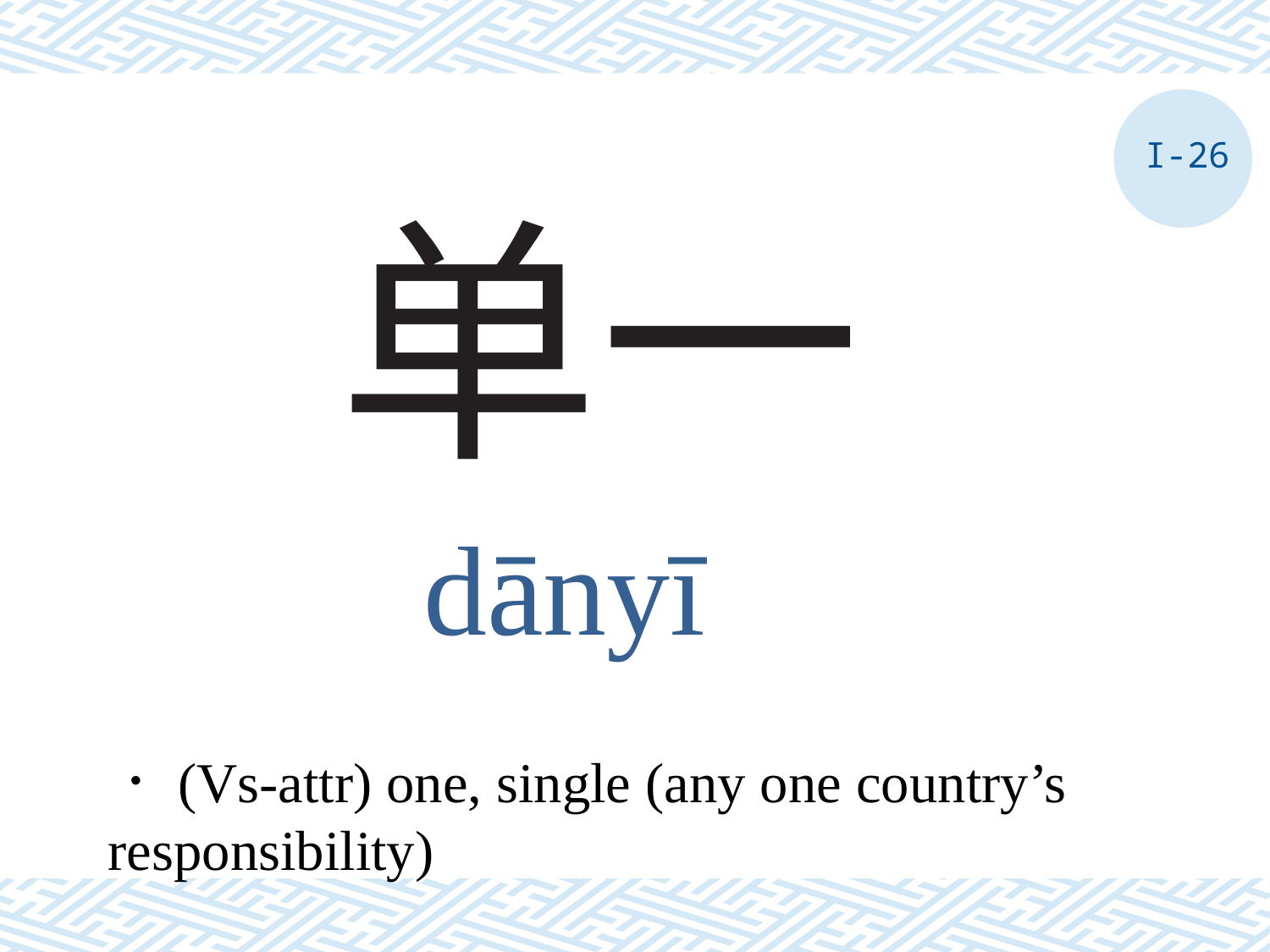

I-26

# 单一
dānyī
．(Vs-attr) one, single (any one country’s responsibility)